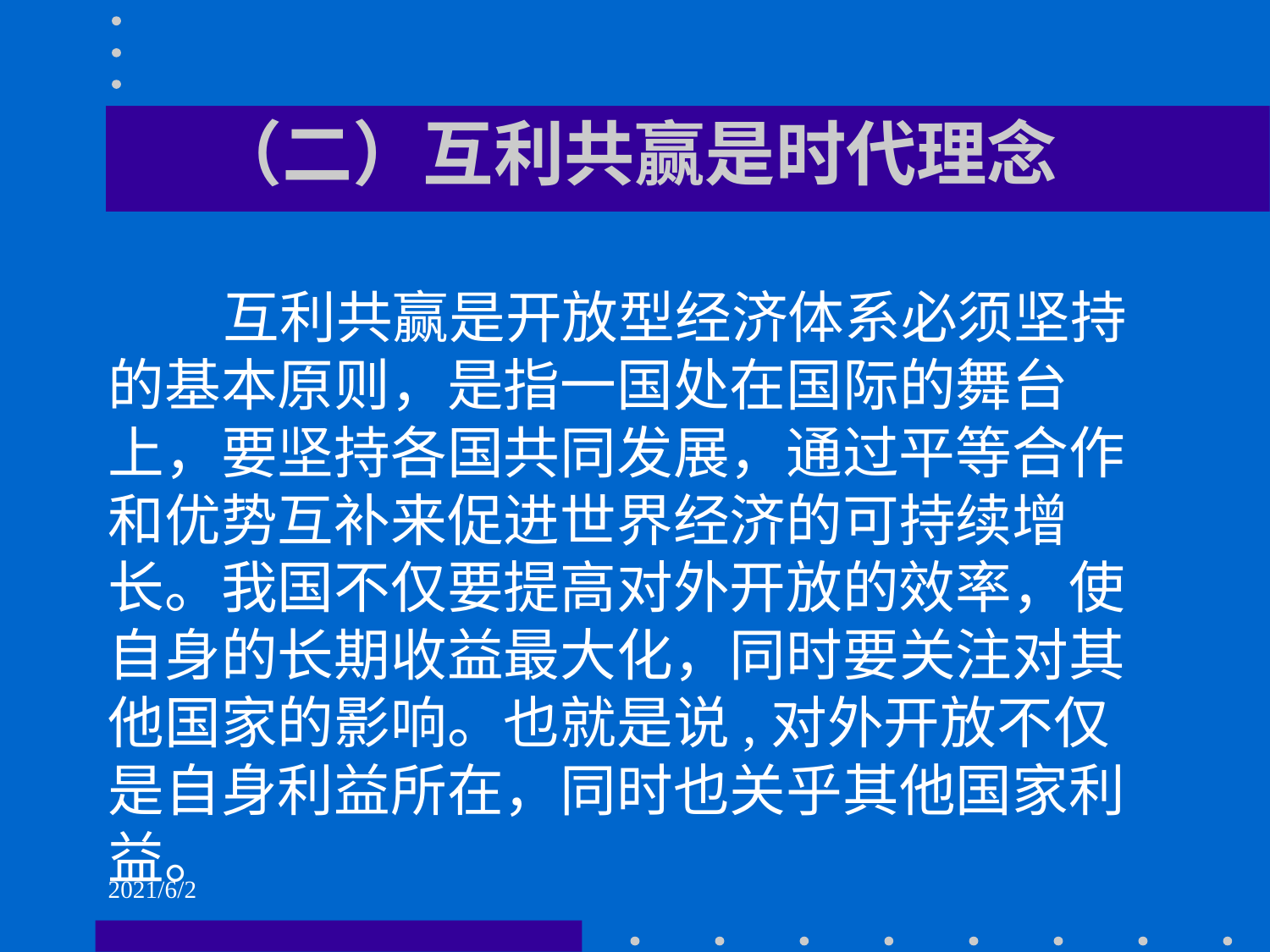

# （二）互利共赢是时代理念
        互利共赢是开放型经济体系必须坚持的基本原则，是指一国处在国际的舞台上，要坚持各国共同发展，通过平等合作和优势互补来促进世界经济的可持续增长。我国不仅要提高对外开放的效率，使自身的长期收益最大化，同时要关注对其他国家的影响。也就是说,对外开放不仅是自身利益所在，同时也关乎其他国家利益。
2021/6/2